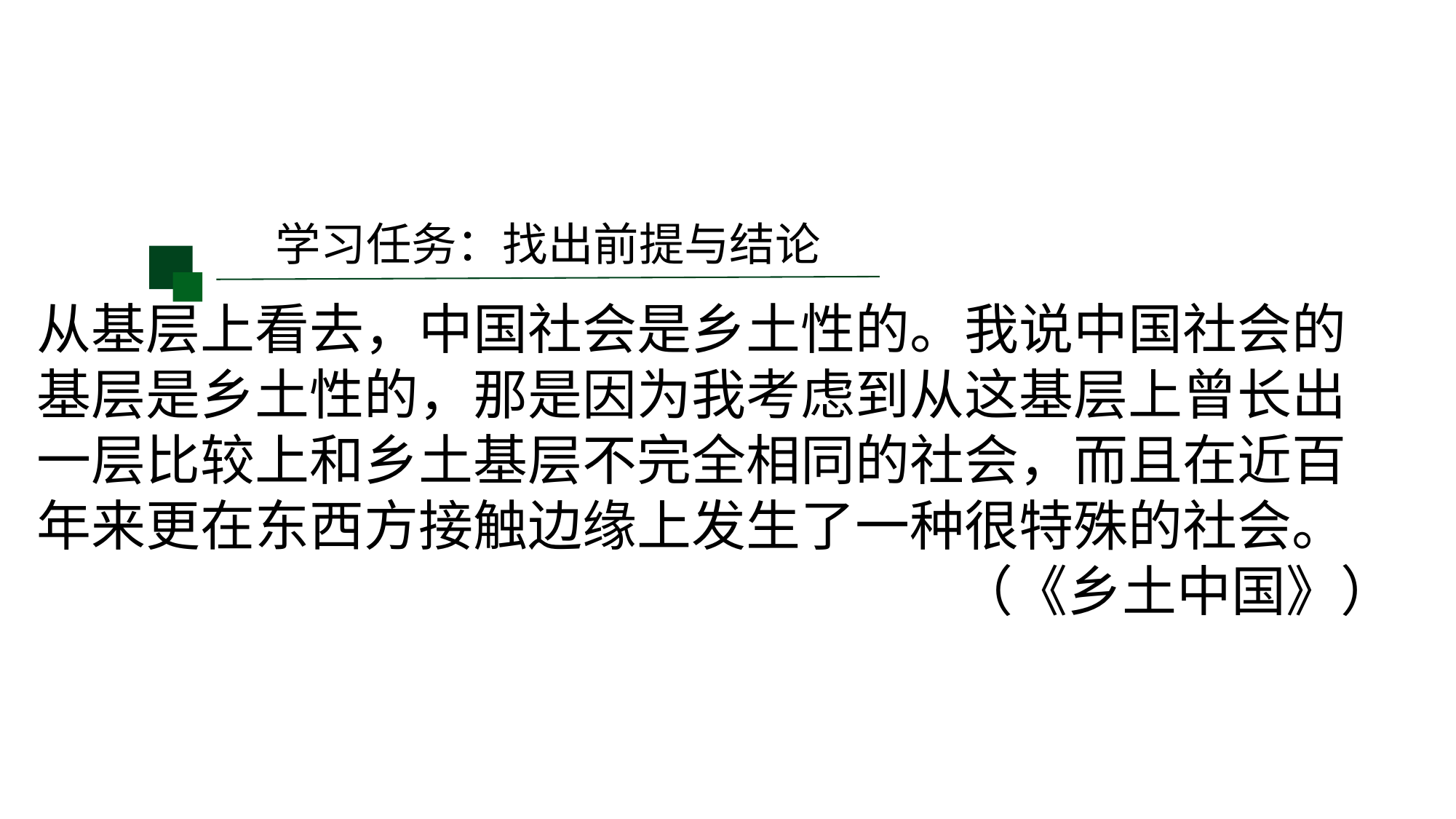

学习任务：找出前提与结论

从基层上看去，中国社会是乡土性的。我说中国社会的基层是乡土性的，那是因为我考虑到从这基层上曾长出一层比较上和乡土基层不完全相同的社会，而且在近百年来更在东西方接触边缘上发生了一种很特殊的社会。
（《乡土中国》）